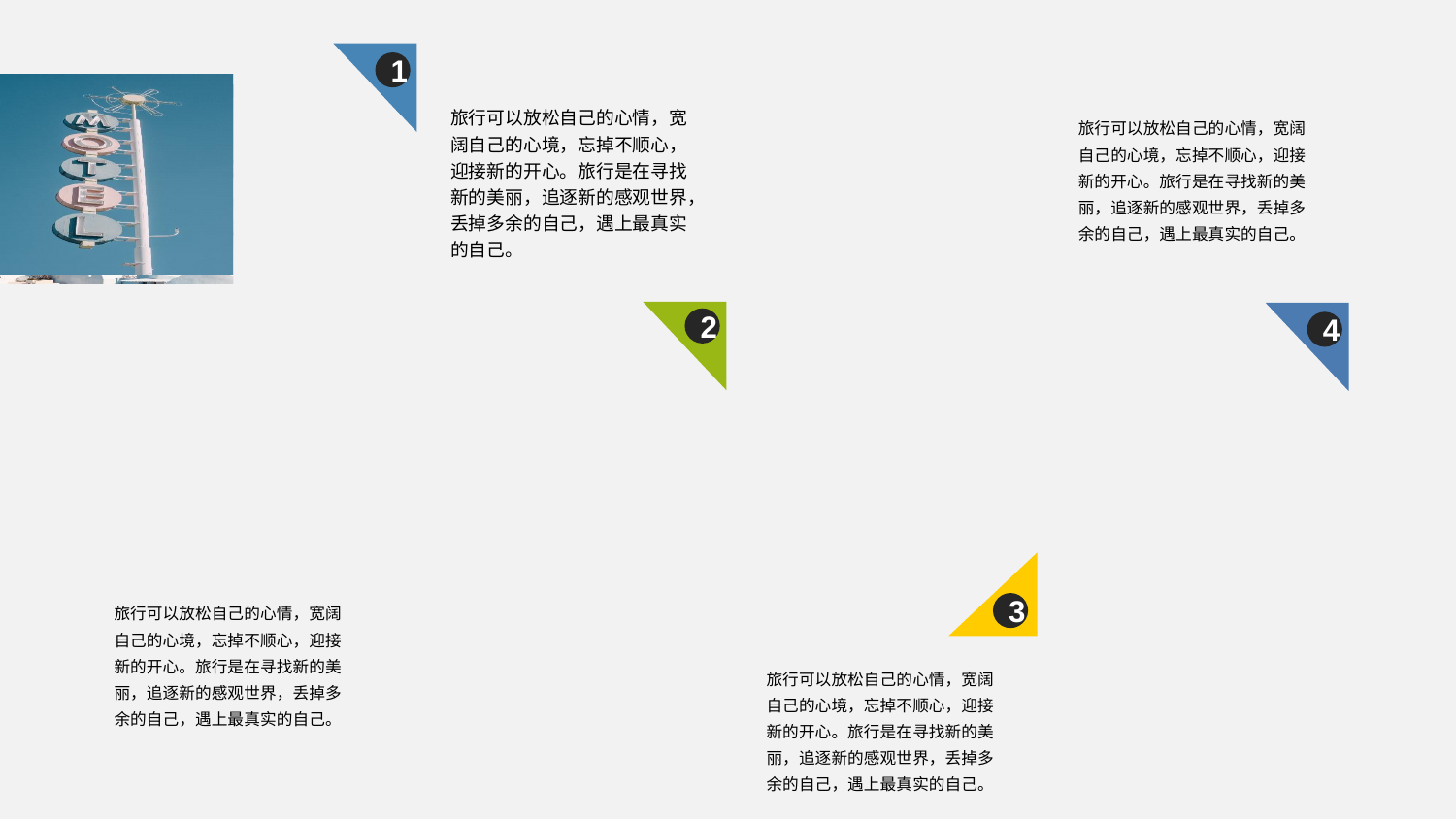

1

旅行可以放松自己的心情，宽阔自己的心境，忘掉不顺心，迎接新的开心。旅行是在寻找新的美丽，追逐新的感观世界，丢掉多余的自己，遇上最真实的自己。
旅行可以放松自己的心情，宽阔自己的心境，忘掉不顺心，迎接新的开心。旅行是在寻找新的美丽，追逐新的感观世界，丢掉多余的自己，遇上最真实的自己。

3

2

4
旅行可以放松自己的心情，宽阔自己的心境，忘掉不顺心，迎接新的开心。旅行是在寻找新的美丽，追逐新的感观世界，丢掉多余的自己，遇上最真实的自己。
旅行可以放松自己的心情，宽阔自己的心境，忘掉不顺心，迎接新的开心。旅行是在寻找新的美丽，追逐新的感观世界，丢掉多余的自己，遇上最真实的自己。